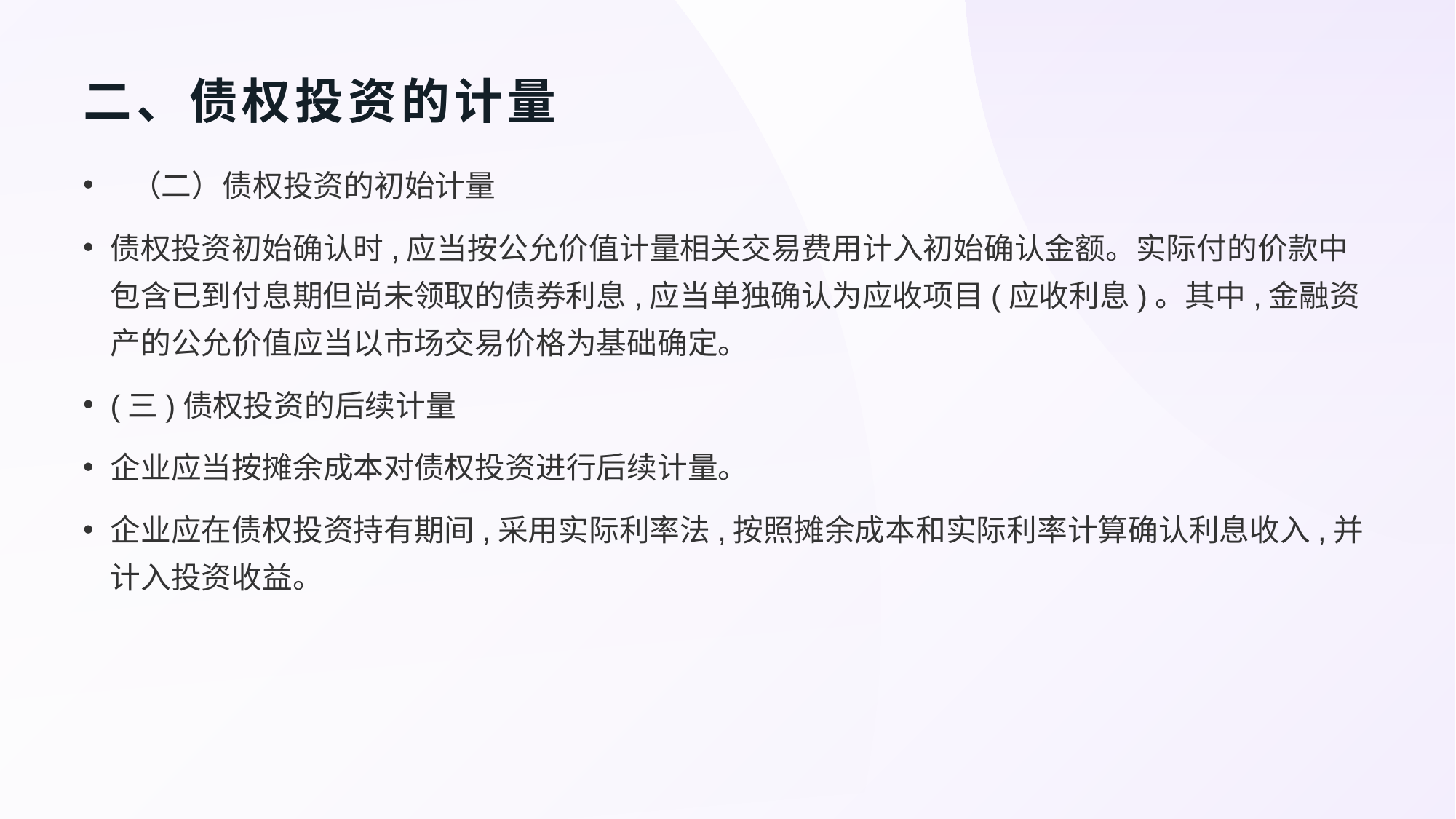

# 二、债权投资的计量
  （二）债权投资的初始计量
债权投资初始确认时,应当按公允价值计量相关交易费用计入初始确认金额。实际付的价款中包含已到付息期但尚未领取的债券利息,应当单独确认为应收项目(应收利息)。其中,金融资产的公允价值应当以市场交易价格为基础确定。
(三)债权投资的后续计量
企业应当按摊余成本对债权投资进行后续计量。
企业应在债权投资持有期间,采用实际利率法,按照摊余成本和实际利率计算确认利息收入,并计入投资收益。